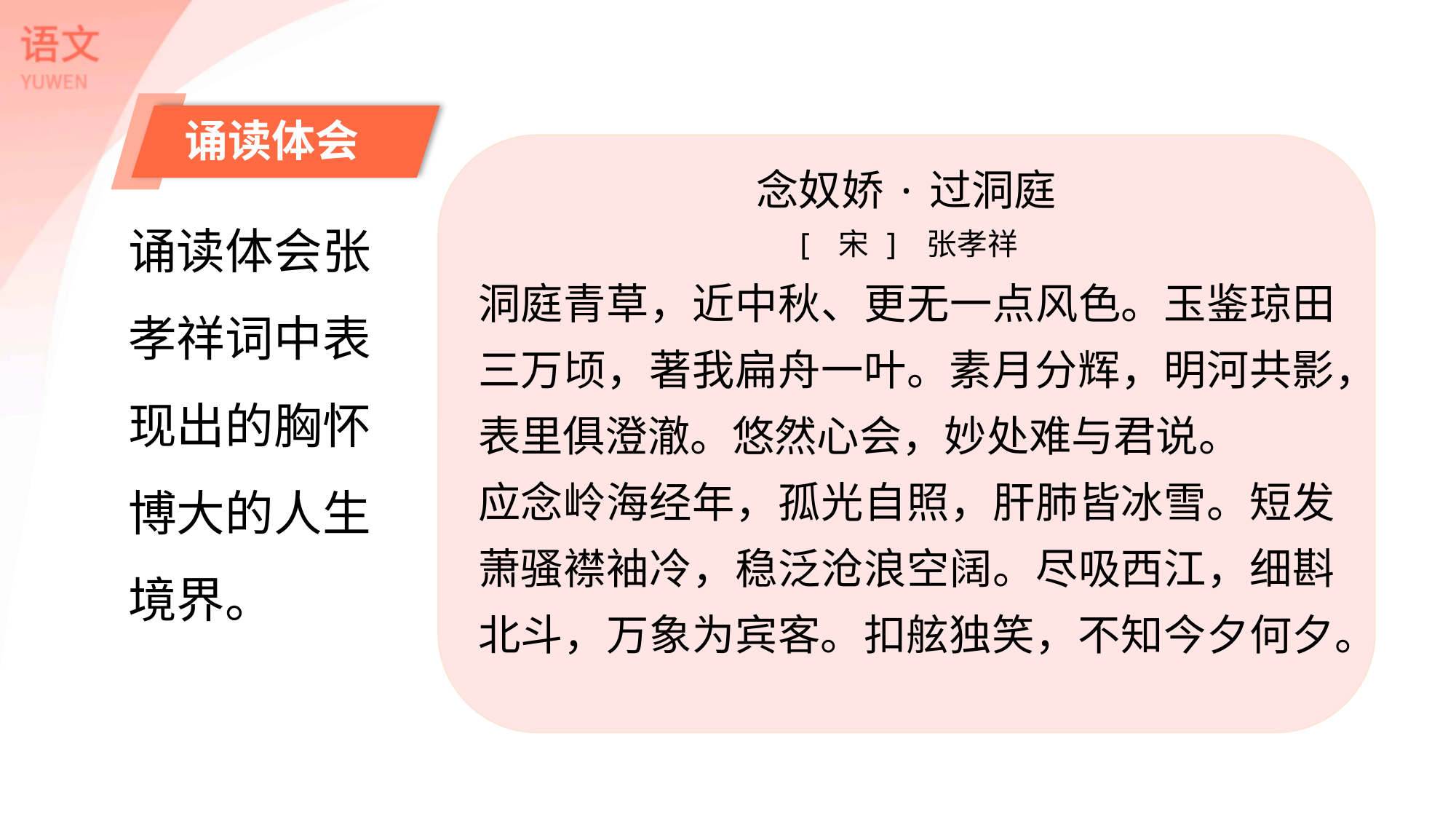

诵读体会
念奴娇·过洞庭
[ 宋 ] 张孝祥
洞庭青草，近中秋、更无一点风色。玉鉴琼田三万顷，著我扁舟一叶。素月分辉，明河共影，表里俱澄澈。悠然心会，妙处难与君说。
应念岭海经年，孤光自照，肝肺皆冰雪。短发萧骚襟袖冷，稳泛沧浪空阔。尽吸西江，细斟北斗，万象为宾客。扣舷独笑，不知今夕何夕。

诵读体会张孝祥词中表现出的胸怀博大的人生境界。